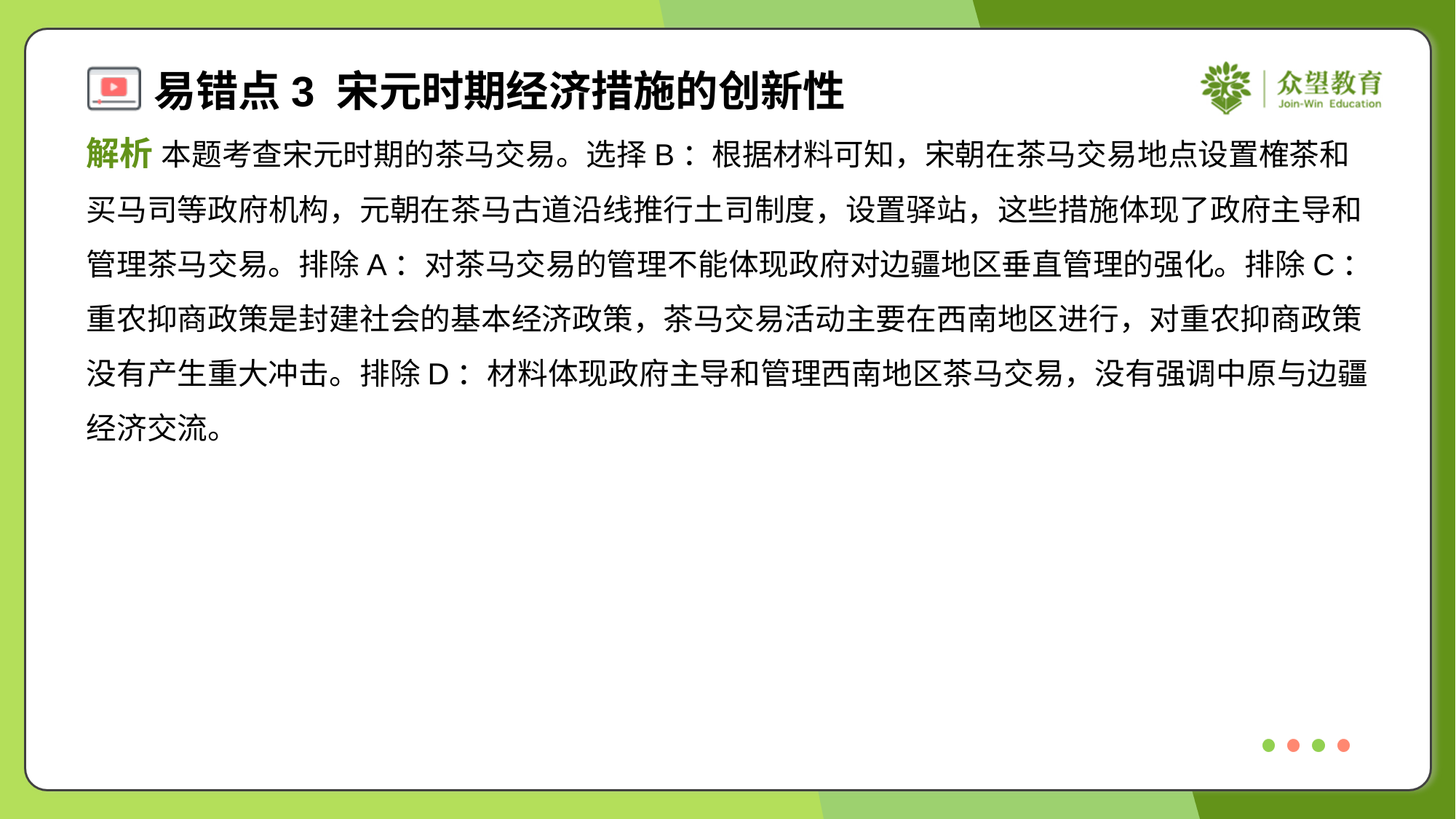

解析 本题考查宋元时期的茶马交易。选择B：根据材料可知，宋朝在茶马交易地点设置榷茶和
买马司等政府机构，元朝在茶马古道沿线推行土司制度，设置驿站，这些措施体现了政府主导和
管理茶马交易。排除A：对茶马交易的管理不能体现政府对边疆地区垂直管理的强化。排除C：
重农抑商政策是封建社会的基本经济政策，茶马交易活动主要在西南地区进行，对重农抑商政策
没有产生重大冲击。排除D：材料体现政府主导和管理西南地区茶马交易，没有强调中原与边疆
经济交流。